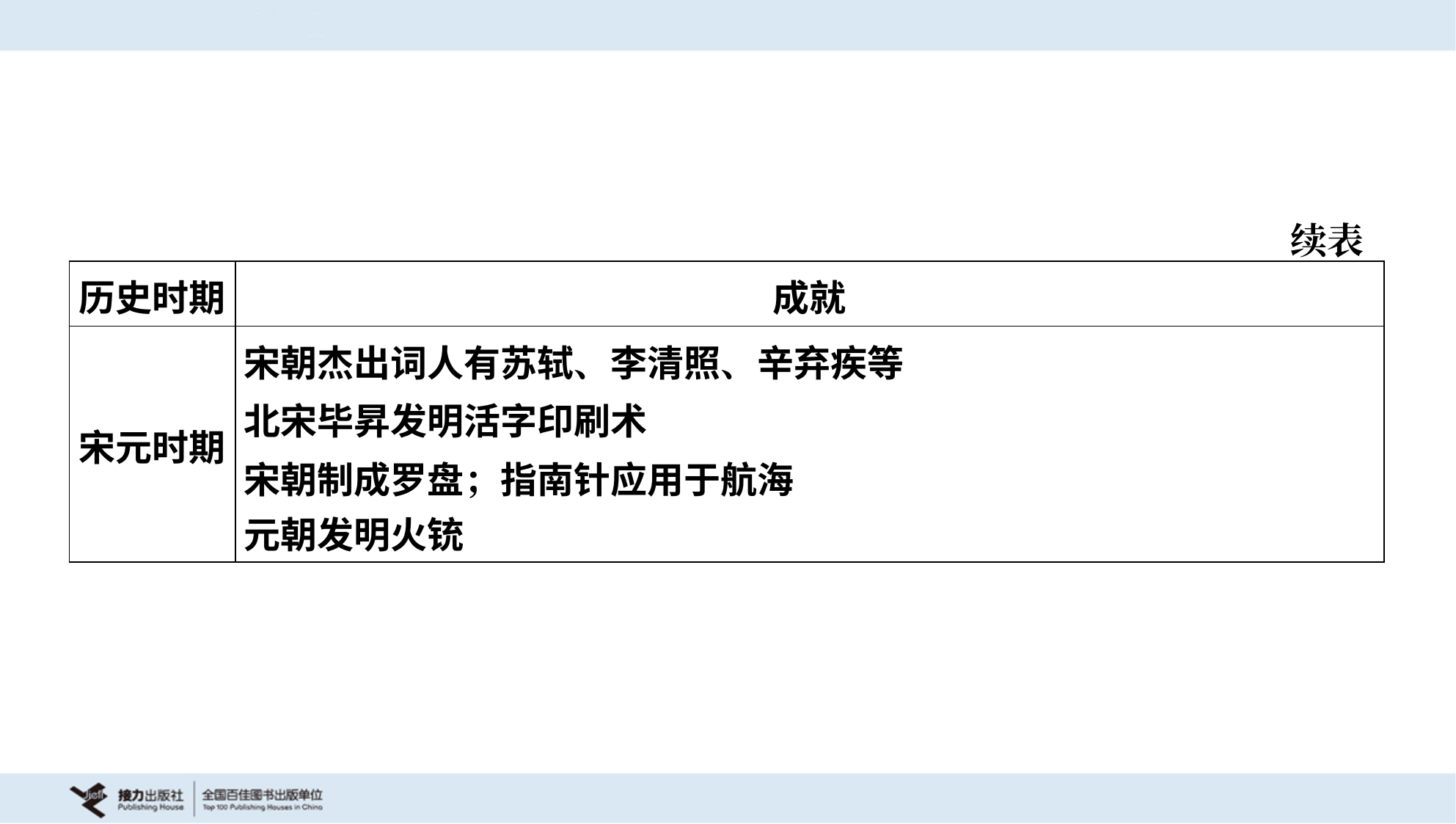

续表
| 历史时期 | 成就 |
| --- | --- |
| 宋元时期 | 宋朝杰出词人有苏轼、李清照、辛弃疾等 北宋毕昇发明活字印刷术 宋朝制成罗盘；指南针应用于航海 元朝发明火铳 |